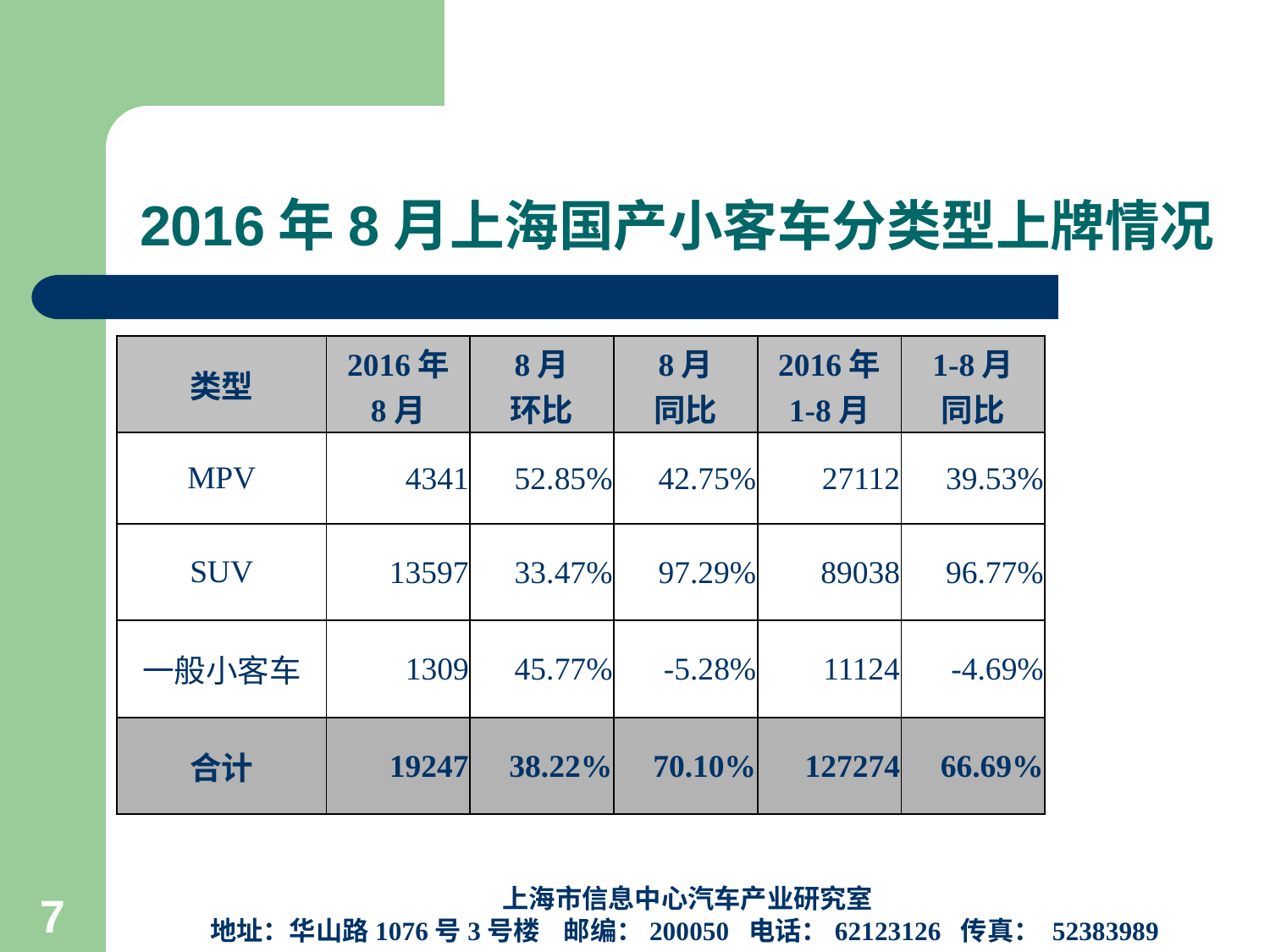

# 2016年8月上海国产小客车分类型上牌情况
| 类型 | 2016年 8月 | 8月 环比 | 8月 同比 | 2016年 1-8月 | 1-8月 同比 |
| --- | --- | --- | --- | --- | --- |
| MPV | 4341 | 52.85% | 42.75% | 27112 | 39.53% |
| SUV | 13597 | 33.47% | 97.29% | 89038 | 96.77% |
| 一般小客车 | 1309 | 45.77% | -5.28% | 11124 | -4.69% |
| 合计 | 19247 | 38.22% | 70.10% | 127274 | 66.69% |
上海市信息中心汽车产业研究室
地址：华山路1076号3号楼    邮编：200050  电话：62123126  传真： 52383989
7